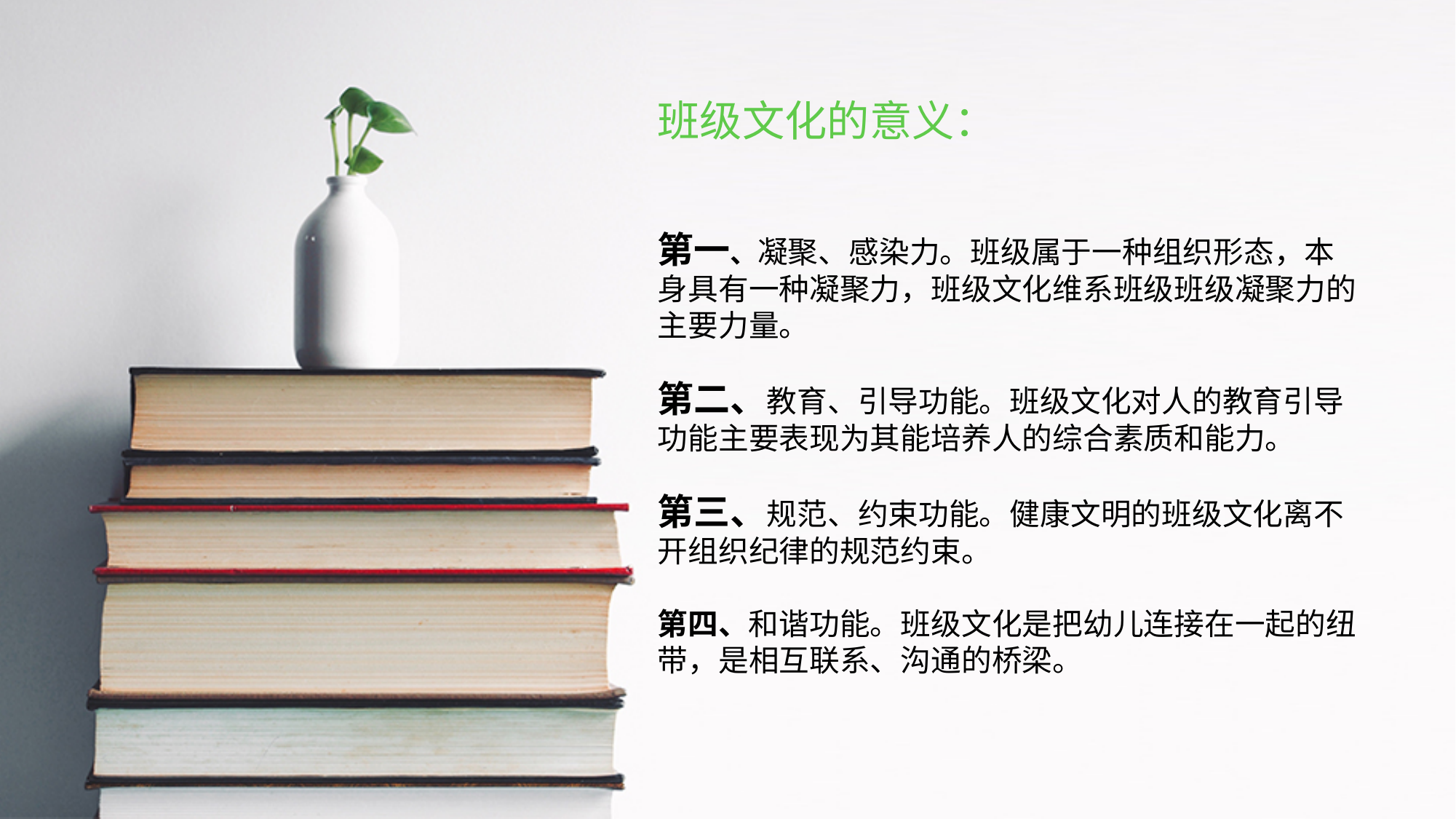

班级文化的意义：

第一、凝聚、感染力。班级属于一种组织形态，本身具有一种凝聚力，班级文化维系班级班级凝聚力的主要力量。

第二、教育、引导功能。班级文化对人的教育引导功能主要表现为其能培养人的综合素质和能力。

第三、规范、约束功能。健康文明的班级文化离不开组织纪律的规范约束。

第四、和谐功能。班级文化是把幼儿连接在一起的纽带，是相互联系、沟通的桥梁。